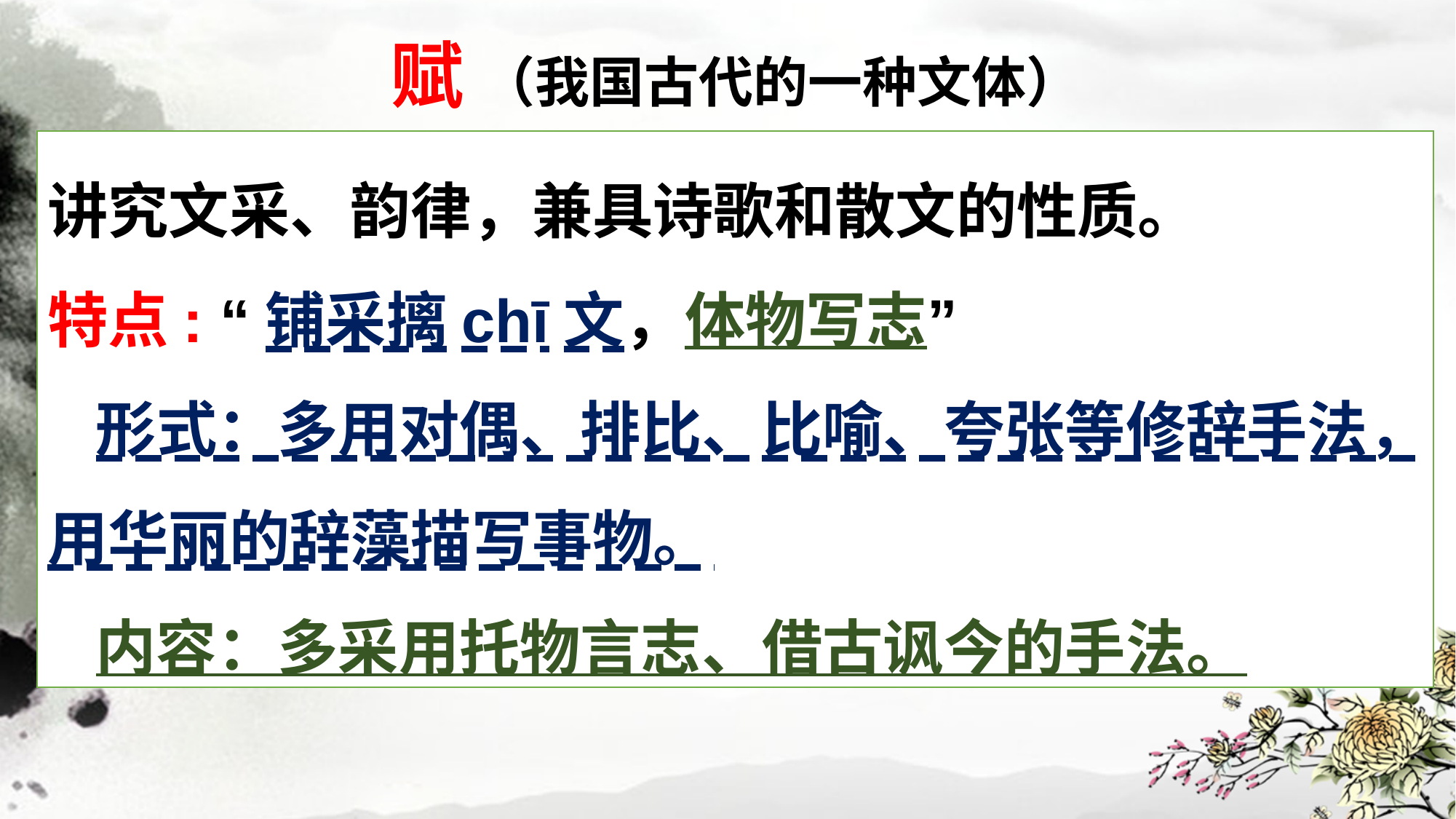

赋 （我国古代的一种文体）
讲究文采、韵律，兼具诗歌和散文的性质。
特点: “铺采摛chī文，体物写志”
  形式：多用对偶、排比、比喻、夸张等修辞手法，用华丽的辞藻描写事物。
  内容：多采用托物言志、借古讽今的手法。